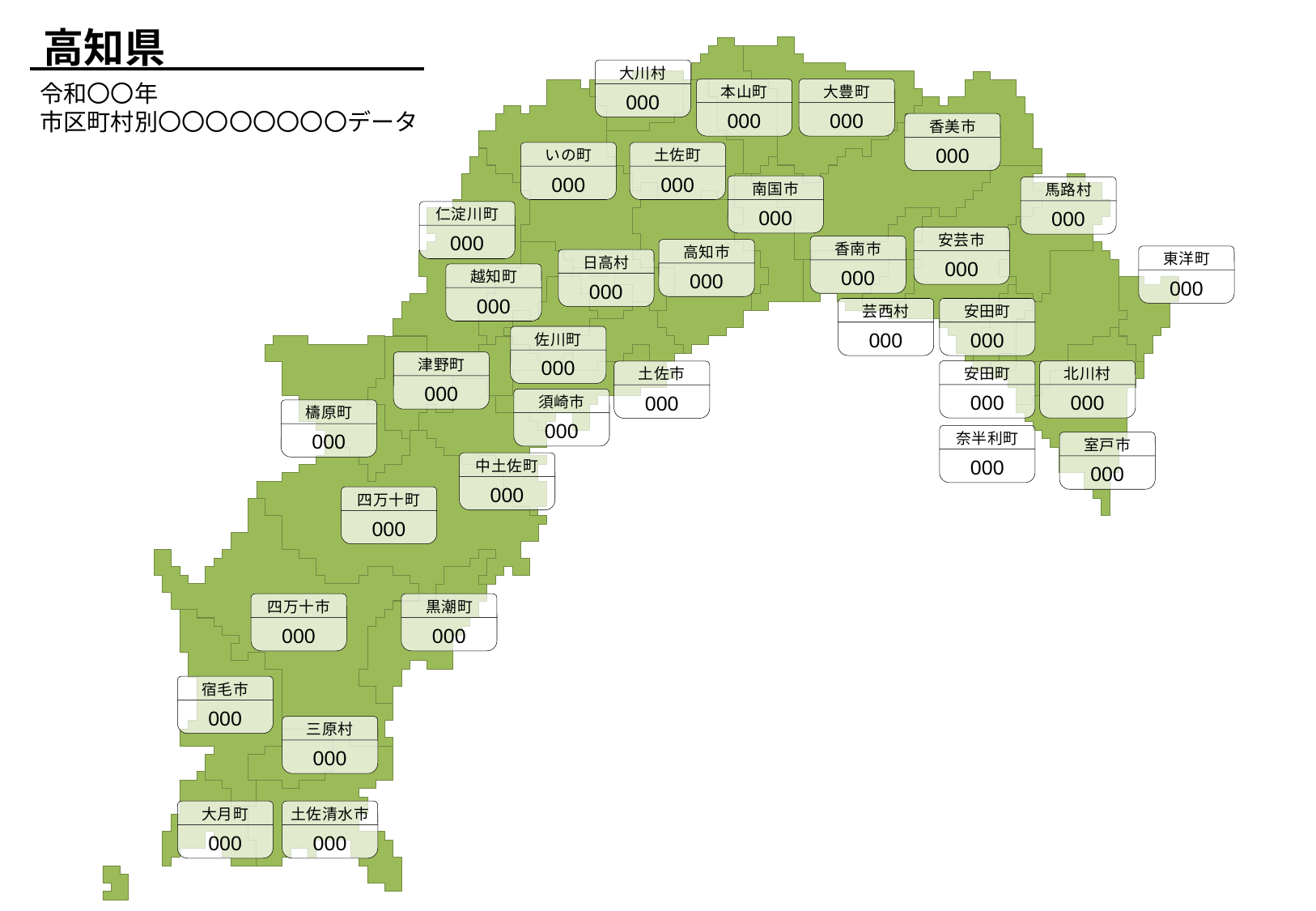

高知県

大川村
000
令和〇〇年
市区町村別〇〇〇〇〇〇〇〇データ
本山町
000
大豊町
000
香美市
000
いの町
000
土佐町
000
南国市
000
馬路村
000
仁淀川町
000
安芸市
000
香南市
000
高知市
000
東洋町
000
日高村
000
越知町
000
芸西村
000
安田町
000
佐川町
000
津野町
000
安田町
000
北川村
000
土佐市
000
須崎市
000
檮原町
000
奈半利町
000
室戸市
000
中土佐町
000
四万十町
000
四万十市
000
黒潮町
000
宿毛市
000
三原村
000
大月町
000
土佐清水市
000